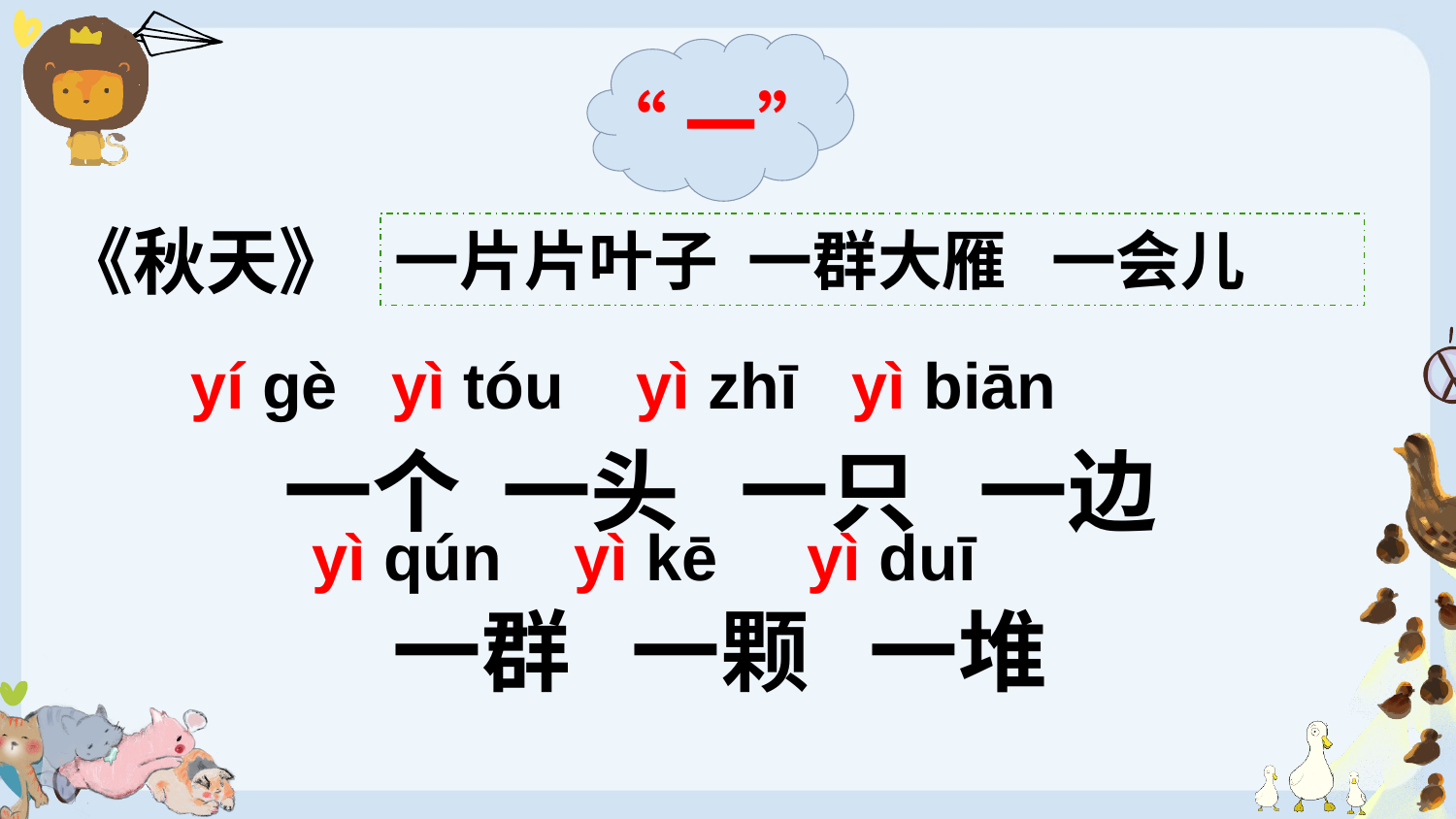

“一”
《秋天》
一片片叶子  一群大雁   一会儿
yí ɡè   yì tóu    yì zhī   yì biān
一个  一头   一只   一边
一群   一颗   一堆
yì qún    yì kē     yì duī